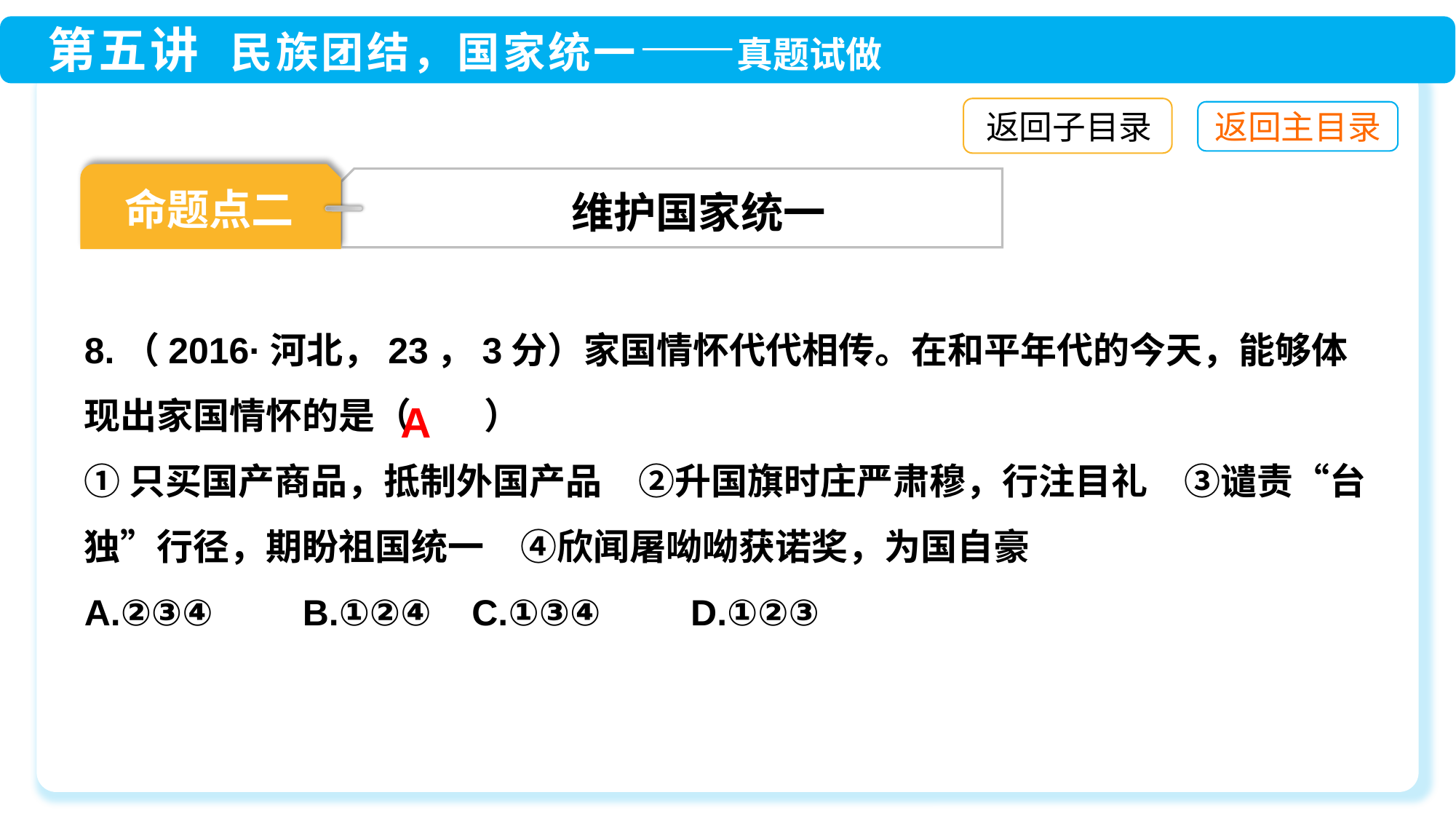

返回子目录
命题点二
维护国家统一

8.（2016·河北，23，3分）家国情怀代代相传。在和平年代的今天，能够体现出家国情怀的是（　　）
①只买国产商品，抵制外国产品　②升国旗时庄严肃穆，行注目礼　③谴责“台独”行径，期盼祖国统一　④欣闻屠呦呦获诺奖，为国自豪
A.②③④　	B.①②④    C.①③④　　D.①②③

A